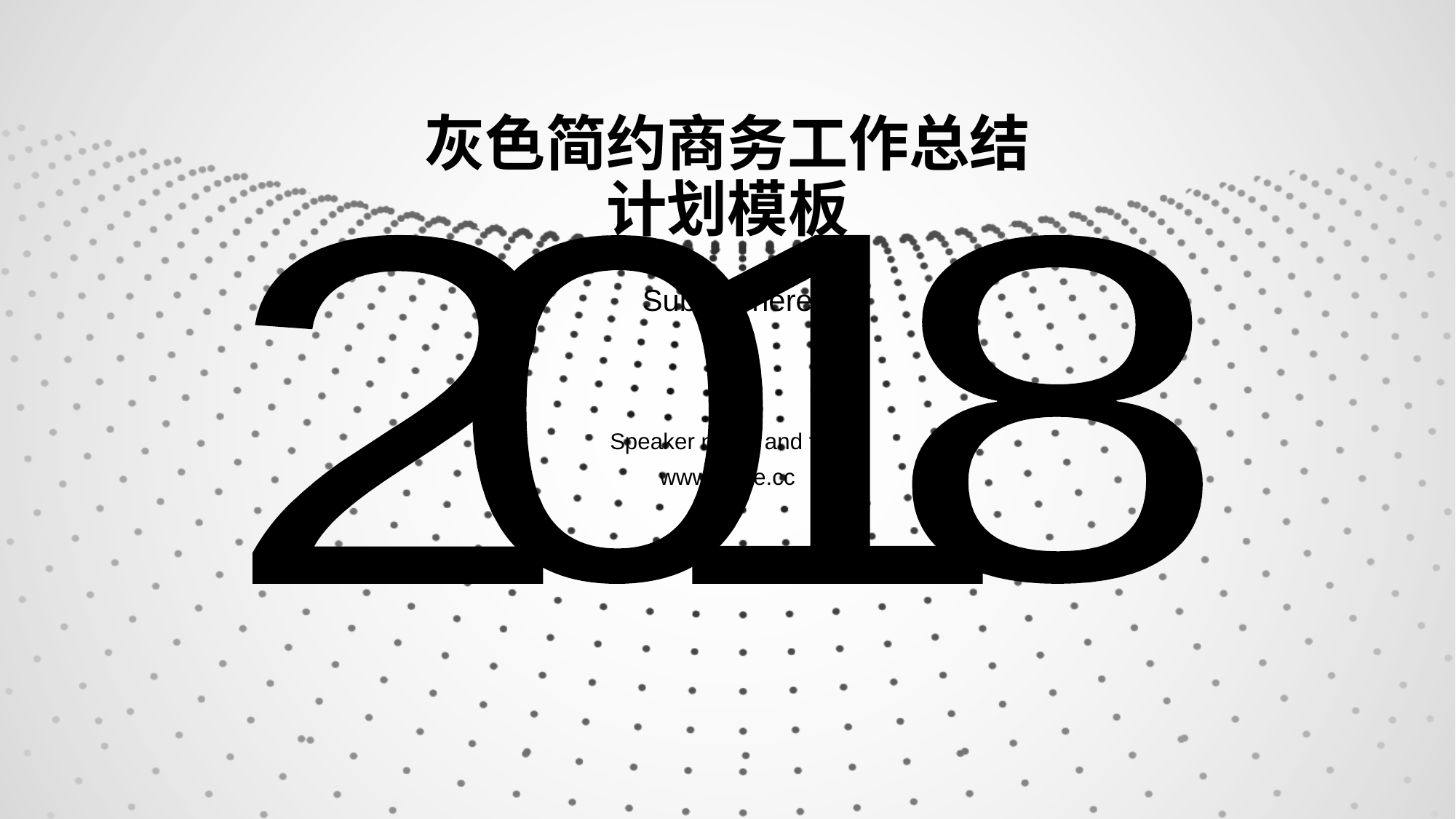

# 灰色简约商务工作总结计划模板
2
0
1
8
Subtitle here
Speaker name and title
www.islide.cc